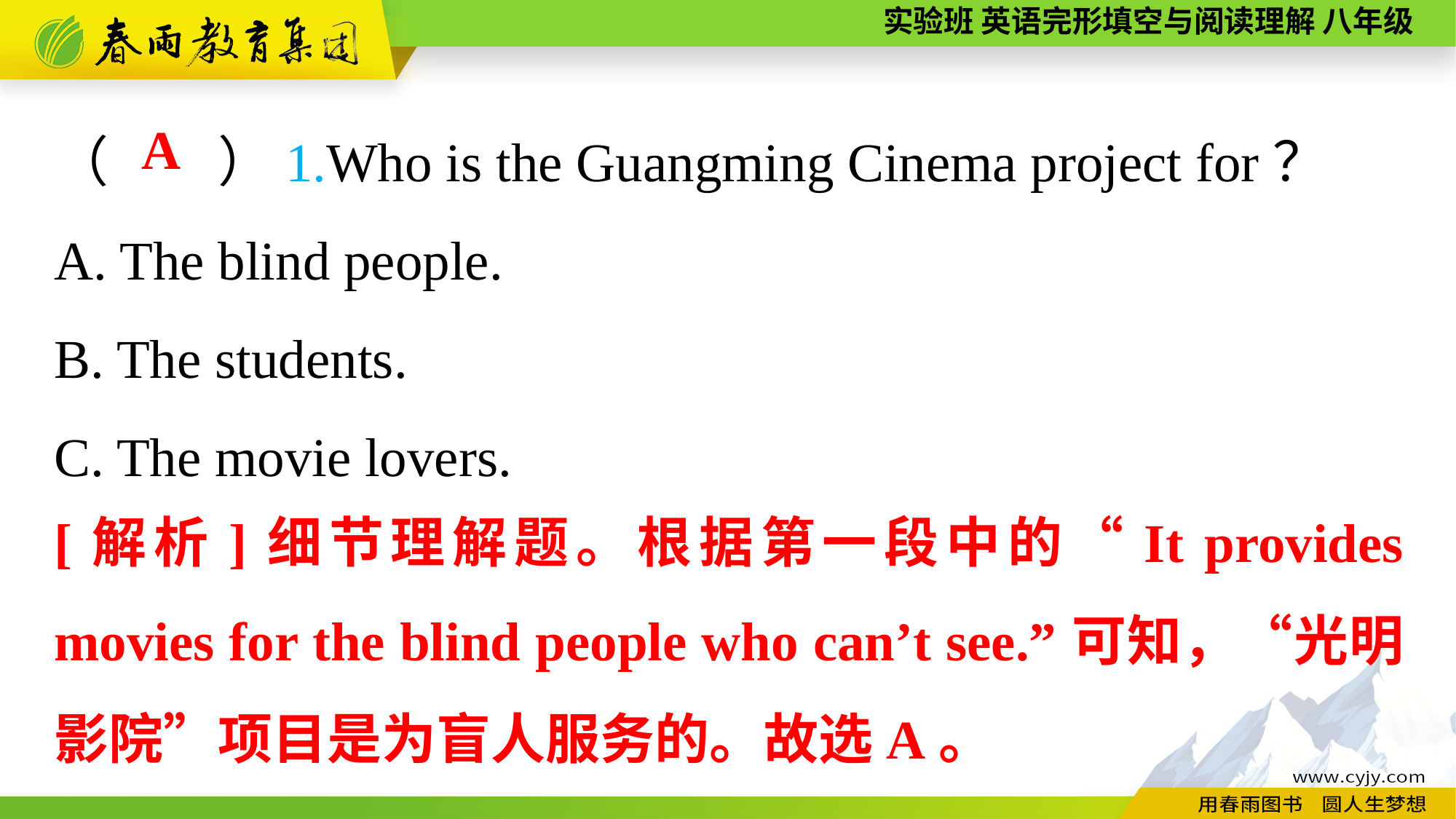

（　　）1.Who is the Guangming Cinema project for？
A. The blind people.
B. The students.
C. The movie lovers.
A
[解析]细节理解题。根据第一段中的“It provides movies for the blind people who can’t see.”可知，“光明影院”项目是为盲人服务的。故选A。